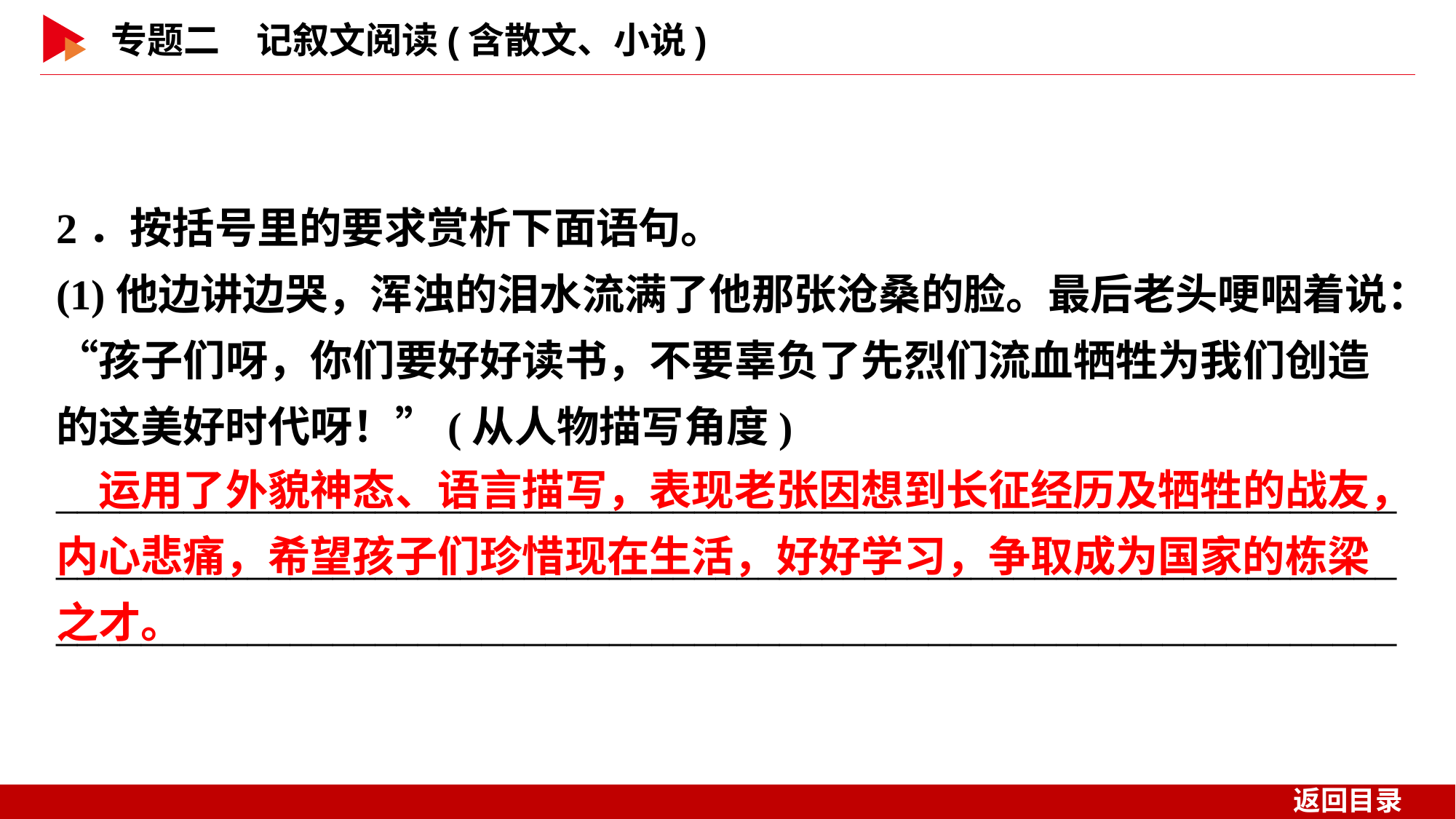

2．按括号里的要求赏析下面语句。
(1)他边讲边哭，浑浊的泪水流满了他那张沧桑的脸。最后老头哽咽着说：“孩子们呀，你们要好好读书，不要辜负了先烈们流血牺牲为我们创造的这美好时代呀！”(从人物描写角度) _____________________________________________________________________________________________________________________________________________________________________________________________
　运用了外貌神态、语言描写，表现老张因想到长征经历及牺牲的战友，内心悲痛，希望孩子们珍惜现在生活，好好学习，争取成为国家的栋梁之才。